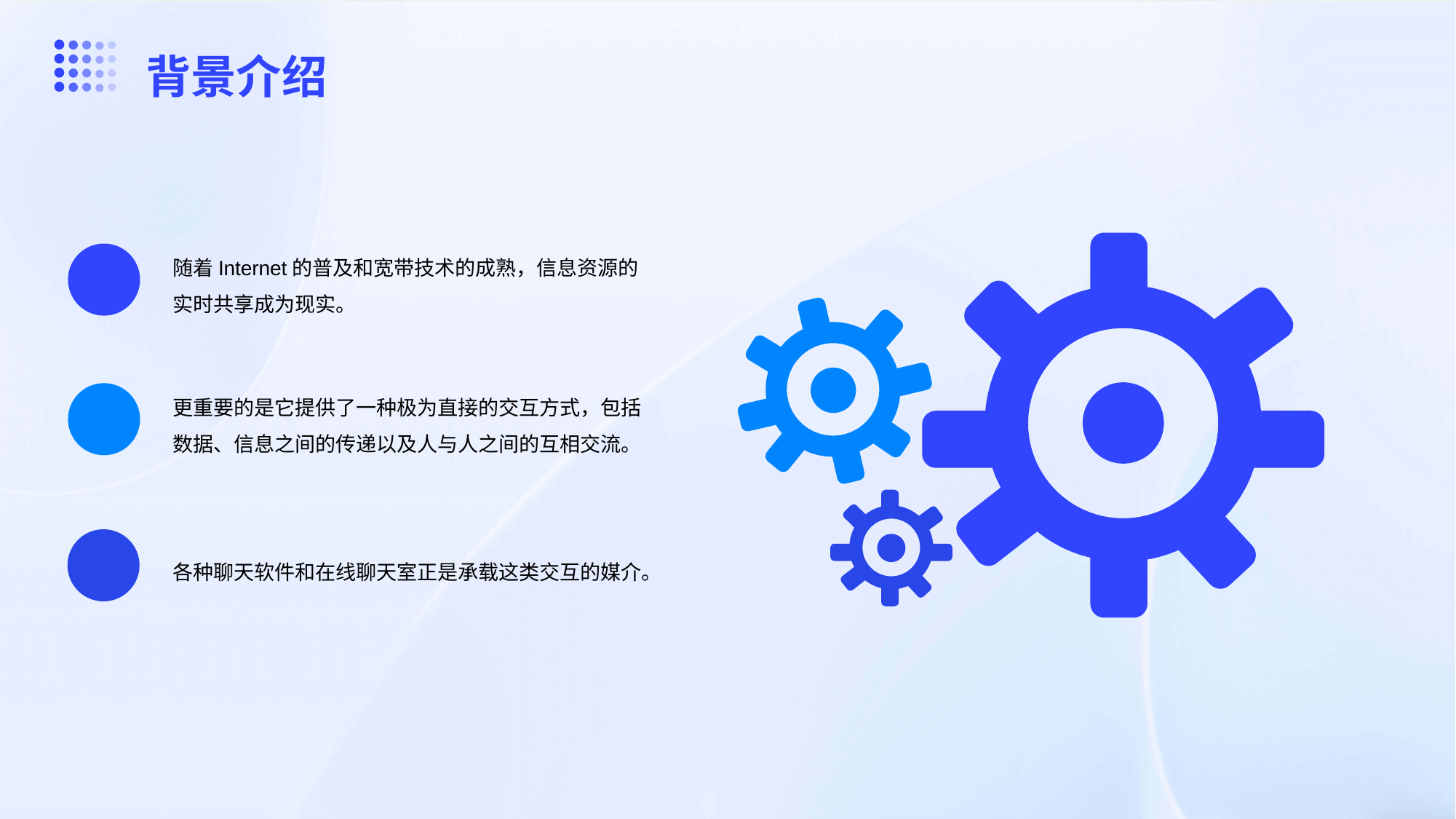

背景介绍

随着Internet的普及和宽带技术的成熟，信息资源的实时共享成为现实。

01

更重要的是它提供了一种极为直接的交互方式，包括数据、信息之间的传递以及人与人之间的互相交流。

02

各种聊天软件和在线聊天室正是承载这类交互的媒介。

03